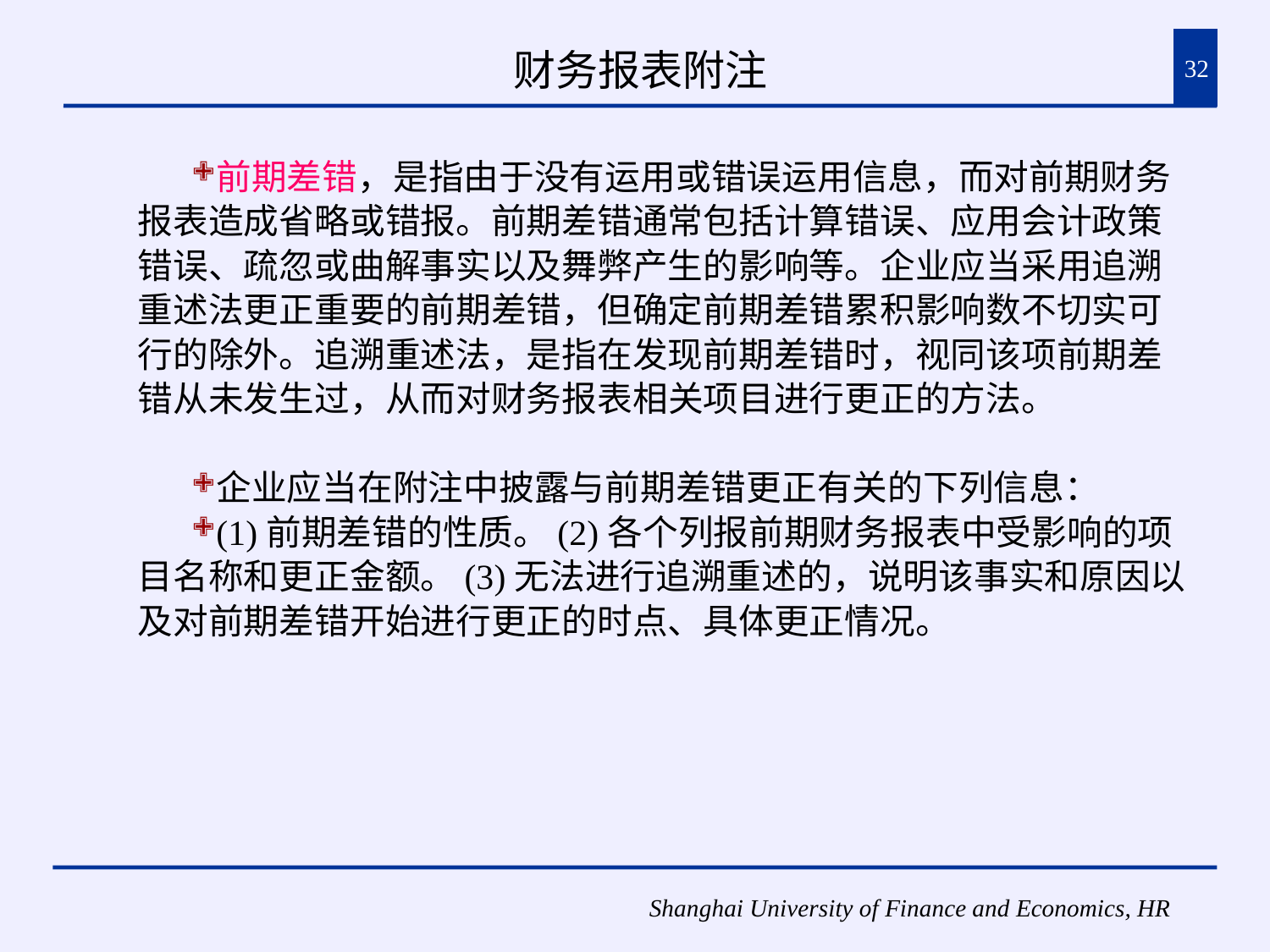

# 财务报表附注
32
前期差错，是指由于没有运用或错误运用信息，而对前期财务报表造成省略或错报。前期差错通常包括计算错误、应用会计政策错误、疏忽或曲解事实以及舞弊产生的影响等。企业应当采用追溯重述法更正重要的前期差错，但确定前期差错累积影响数不切实可行的除外。追溯重述法，是指在发现前期差错时，视同该项前期差错从未发生过，从而对财务报表相关项目进行更正的方法。

企业应当在附注中披露与前期差错更正有关的下列信息：
(1)前期差错的性质。(2)各个列报前期财务报表中受影响的项目名称和更正金额。(3)无法进行追溯重述的，说明该事实和原因以及对前期差错开始进行更正的时点、具体更正情况。